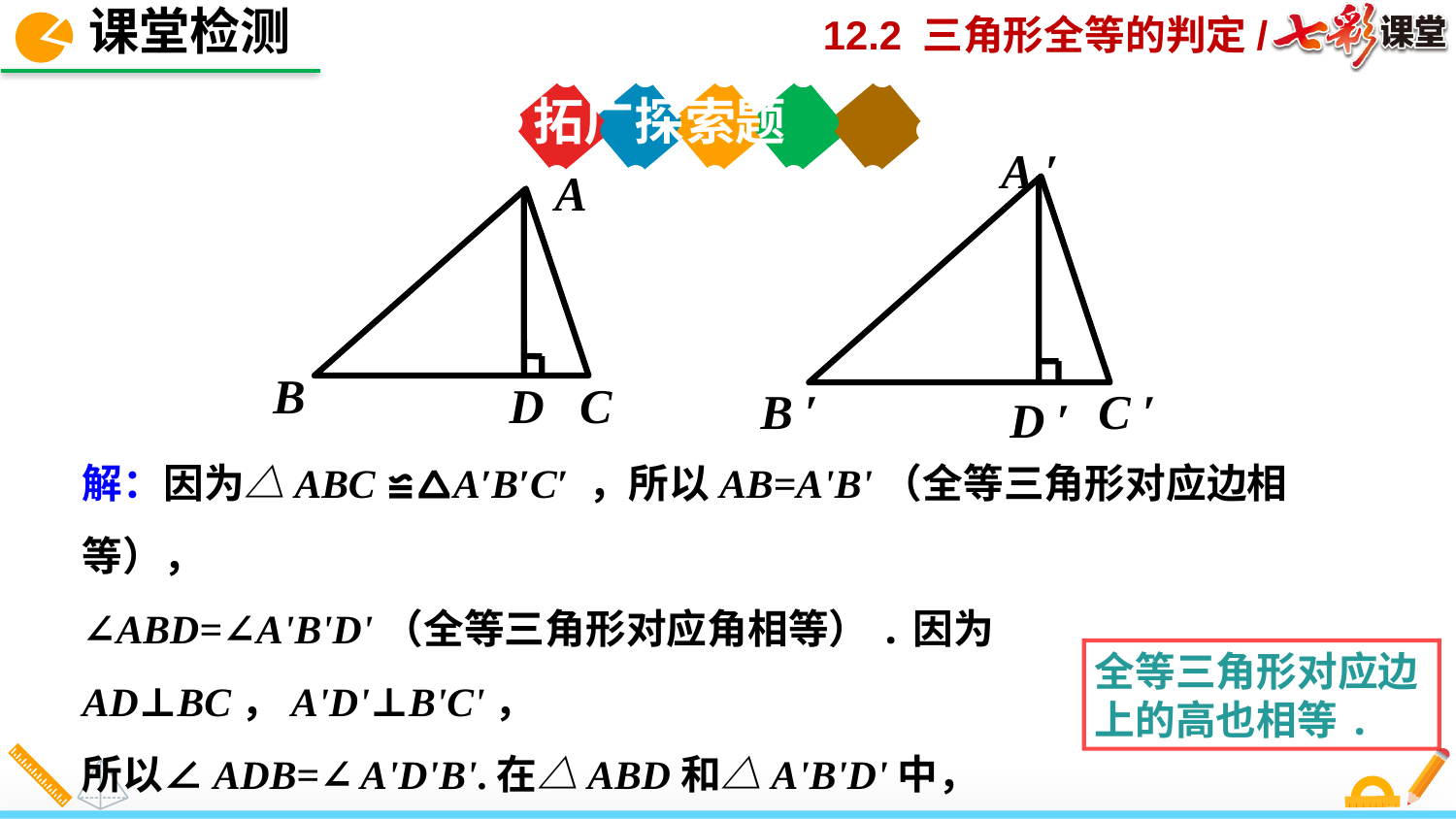

课堂检测

拓广探索题

A ′

B ′
C ′
D ′
A

B
C
D
解：因为△ABC ≌△A′B′C′ ，所以AB=A'B'（全等三角形对应边相等），
∠ABD=∠A'B'D'（全等三角形对应角相等）.因为AD⊥BC，A'D'⊥B'C'，
所以∠ADB=∠A'D'B'.在△ABD和△A'B'D'中，
∠ADB=∠A'D'B'（已证），∠ABD=∠A'B'D'（已证），
AB=AB（已证），所以△ABD≌△A'B'D'.所以AD=A'D'.
全等三角形对应边上的高也相等.